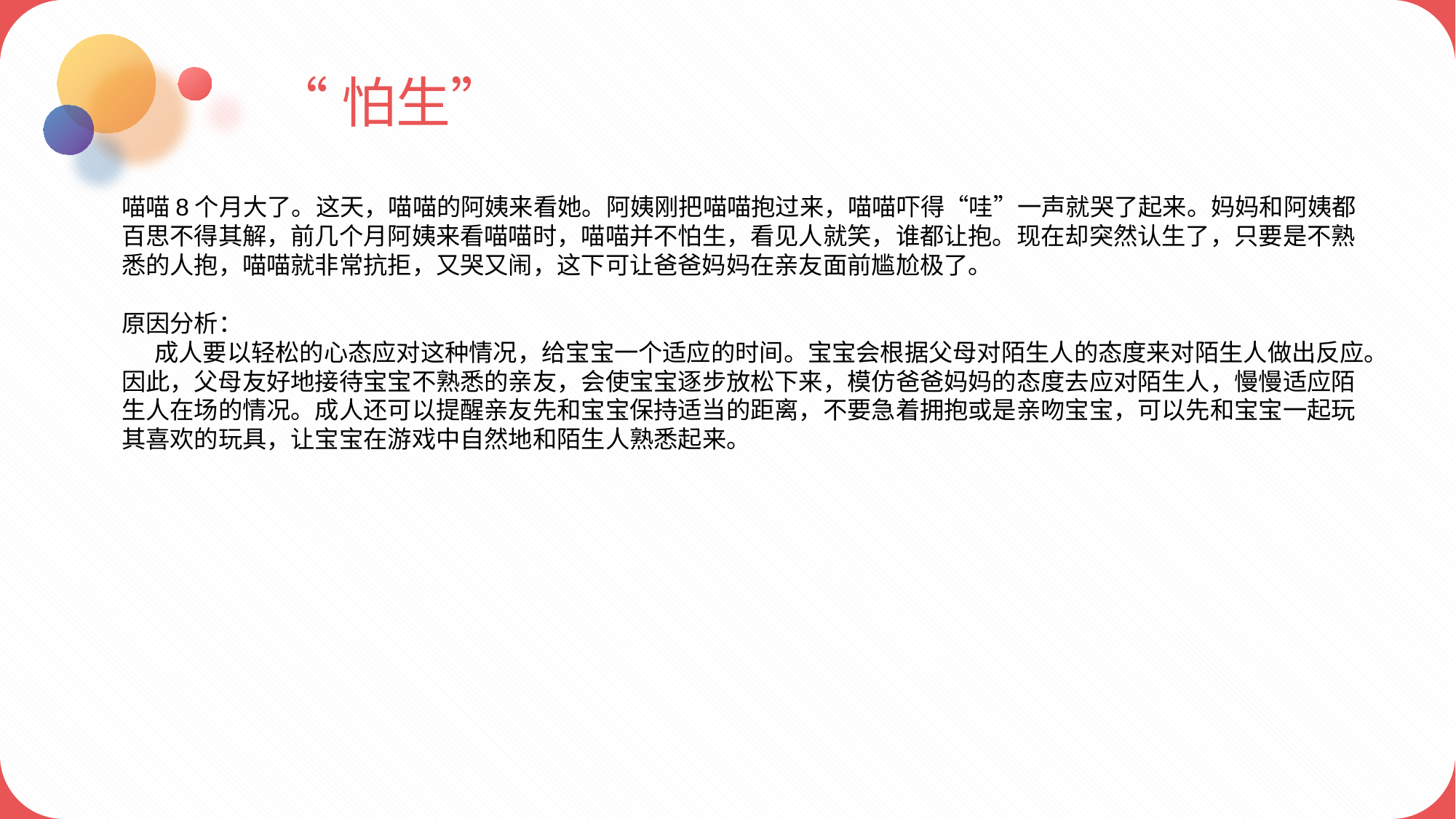

“怕生”
喵喵8个月大了。这天，喵喵的阿姨来看她。阿姨刚把喵喵抱过来，喵喵吓得“哇”一声就哭了起来。妈妈和阿姨都百思不得其解，前几个月阿姨来看喵喵时，喵喵并不怕生，看见人就笑，谁都让抱。现在却突然认生了，只要是不熟悉的人抱，喵喵就非常抗拒，又哭又闹，这下可让爸爸妈妈在亲友面前尴尬极了。

原因分析：
     成人要以轻松的心态应对这种情况，给宝宝一个适应的时间。宝宝会根据父母对陌生人的态度来对陌生人做出反应。因此，父母友好地接待宝宝不熟悉的亲友，会使宝宝逐步放松下来，模仿爸爸妈妈的态度去应对陌生人，慢慢适应陌生人在场的情况。成人还可以提醒亲友先和宝宝保持适当的距离，不要急着拥抱或是亲吻宝宝，可以先和宝宝一起玩其喜欢的玩具，让宝宝在游戏中自然地和陌生人熟悉起来。